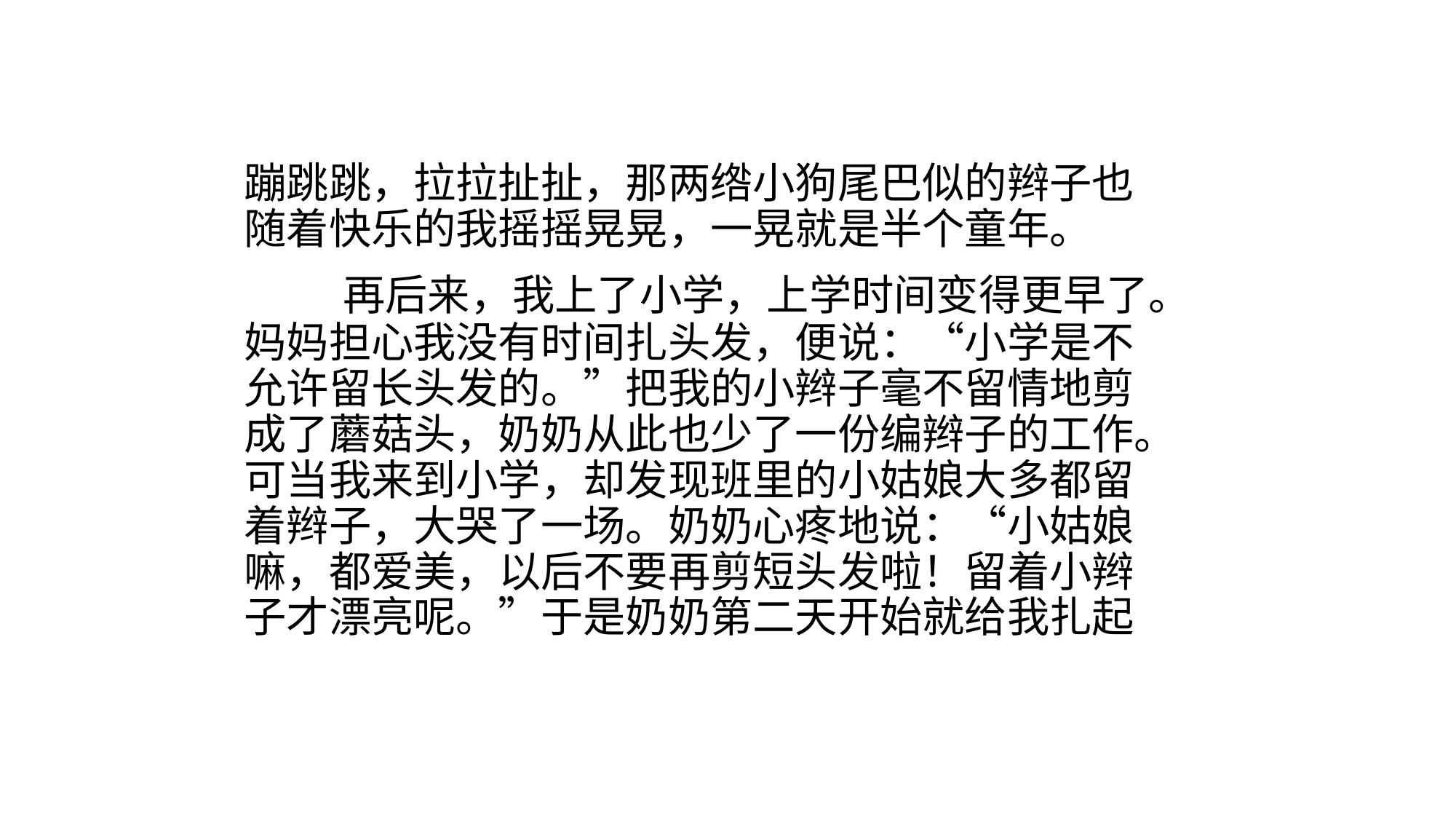

蹦跳跳，拉拉扯扯，那两绺小狗尾巴似的辫子也随着快乐的我摇摇晃晃，一晃就是半个童年。
        再后来，我上了小学，上学时间变得更早了。妈妈担心我没有时间扎头发，便说：“小学是不允许留长头发的。”把我的小辫子毫不留情地剪成了蘑菇头，奶奶从此也少了一份编辫子的工作。可当我来到小学，却发现班里的小姑娘大多都留着辫子，大哭了一场。奶奶心疼地说：“小姑娘嘛，都爱美，以后不要再剪短头发啦！留着小辫子才漂亮呢。”于是奶奶第二天开始就给我扎起